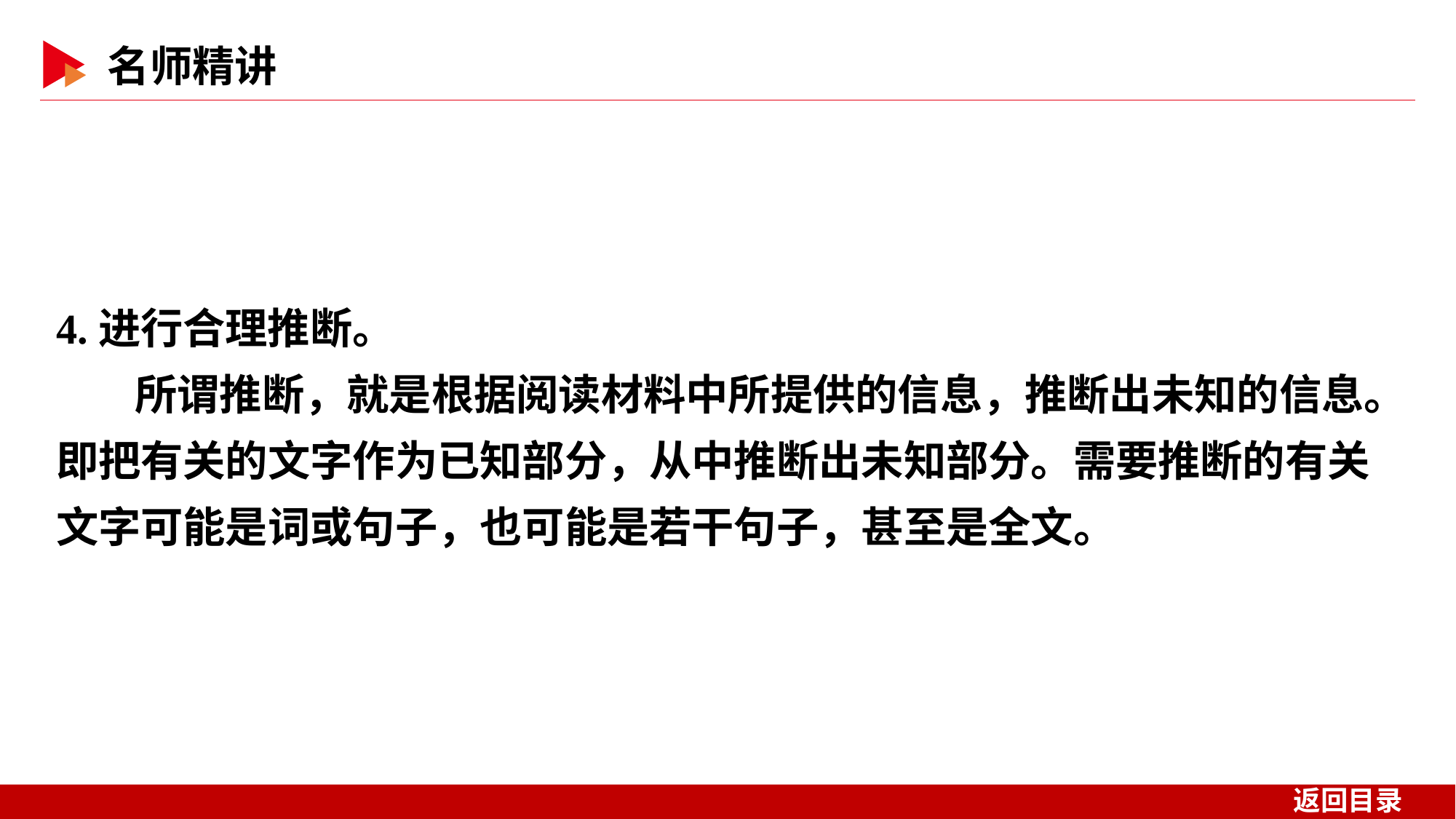

4.进行合理推断。
所谓推断，就是根据阅读材料中所提供的信息，推断出未知的信息。即把有关的文字作为已知部分，从中推断出未知部分。需要推断的有关文字可能是词或句子，也可能是若干句子，甚至是全文。